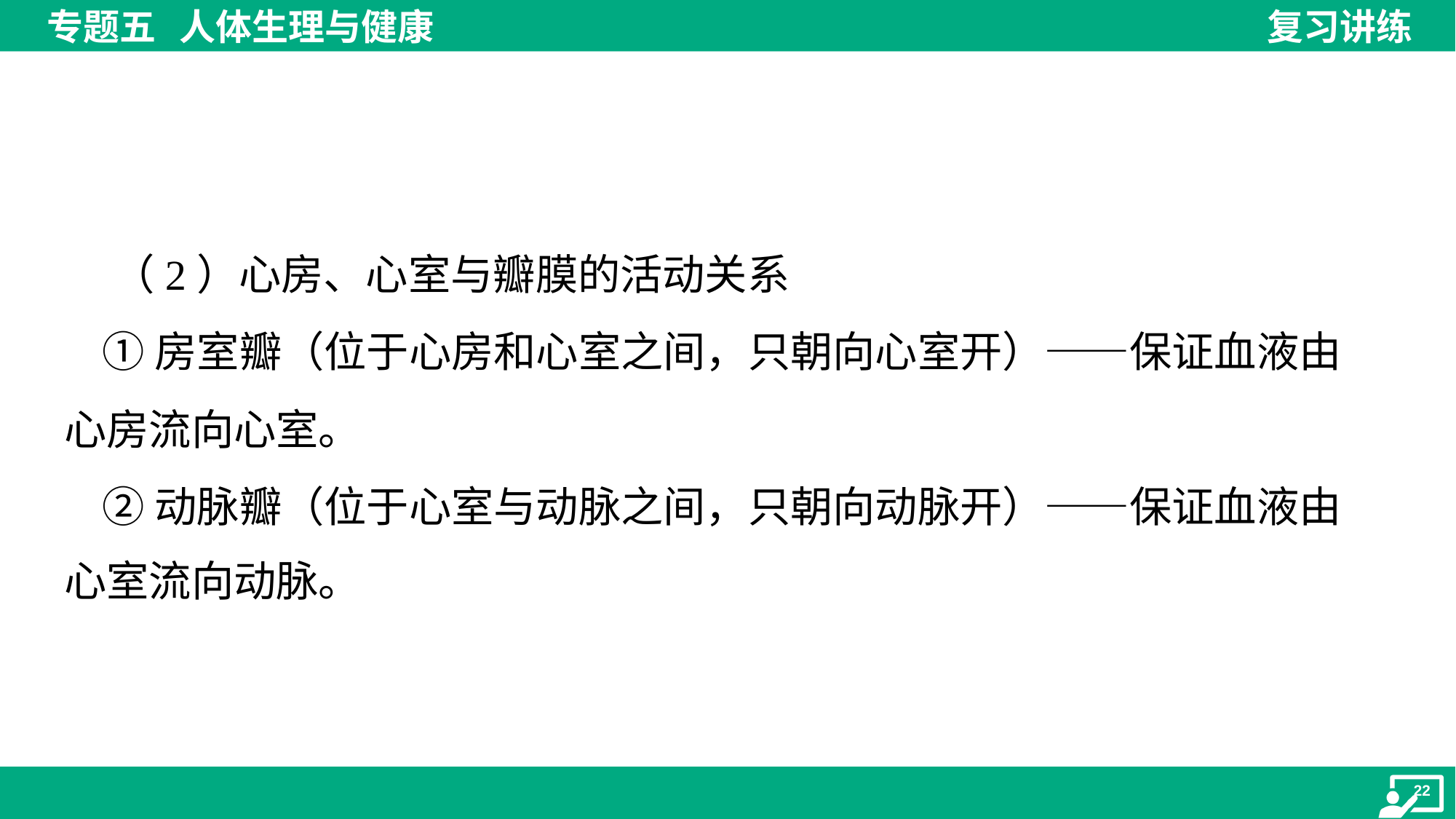

（2）心房、心室与瓣膜的活动关系
    ①房室瓣（位于心房和心室之间，只朝向心室开）——保证血液由
心房流向心室。
    ②动脉瓣（位于心室与动脉之间，只朝向动脉开）——保证血液由
心室流向动脉。